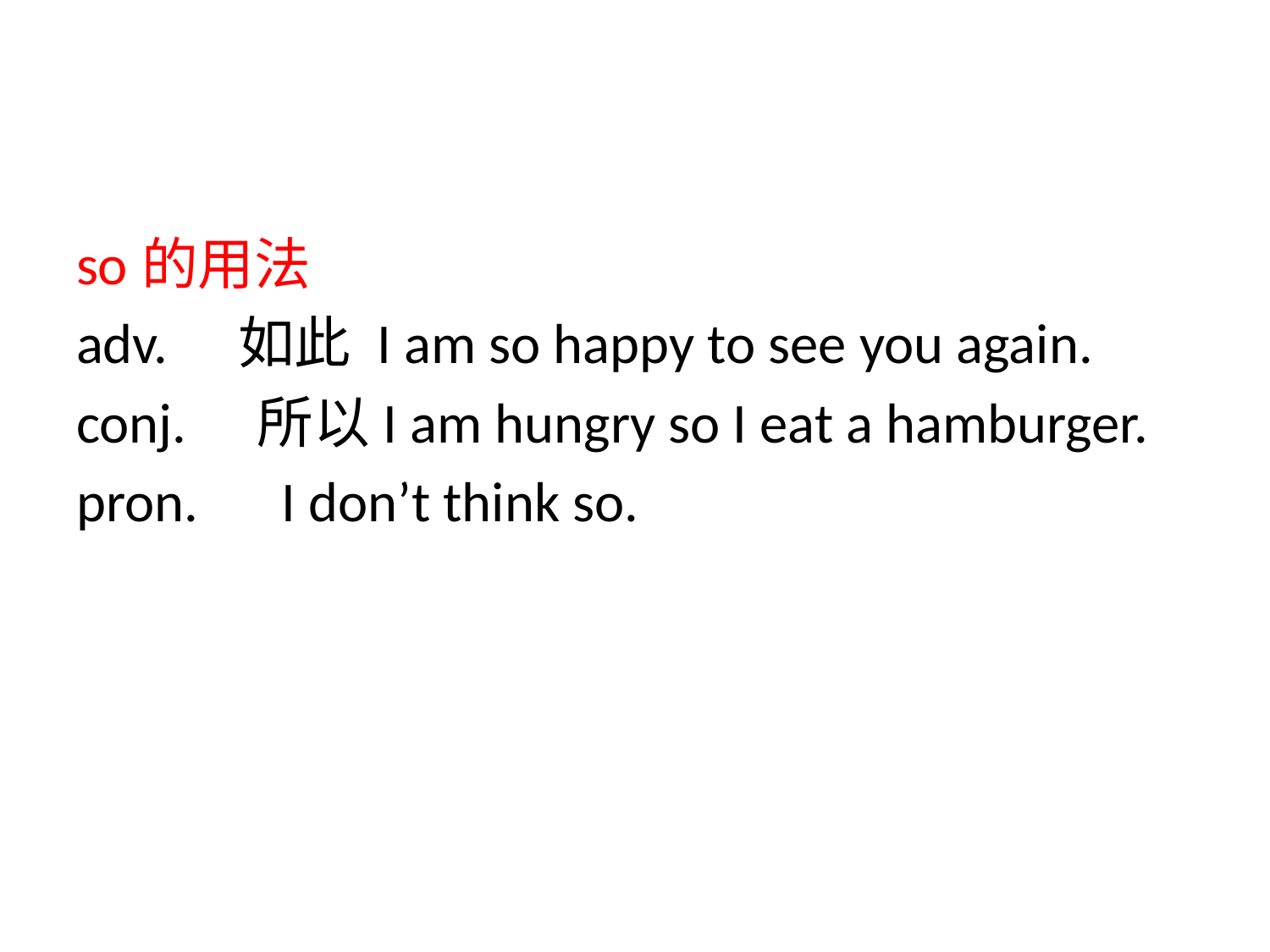

so的用法
adv.　如此 I am so happy to see you again.
conj.　所以I am hungry so I eat a hamburger.
pron.　I don’t think so.